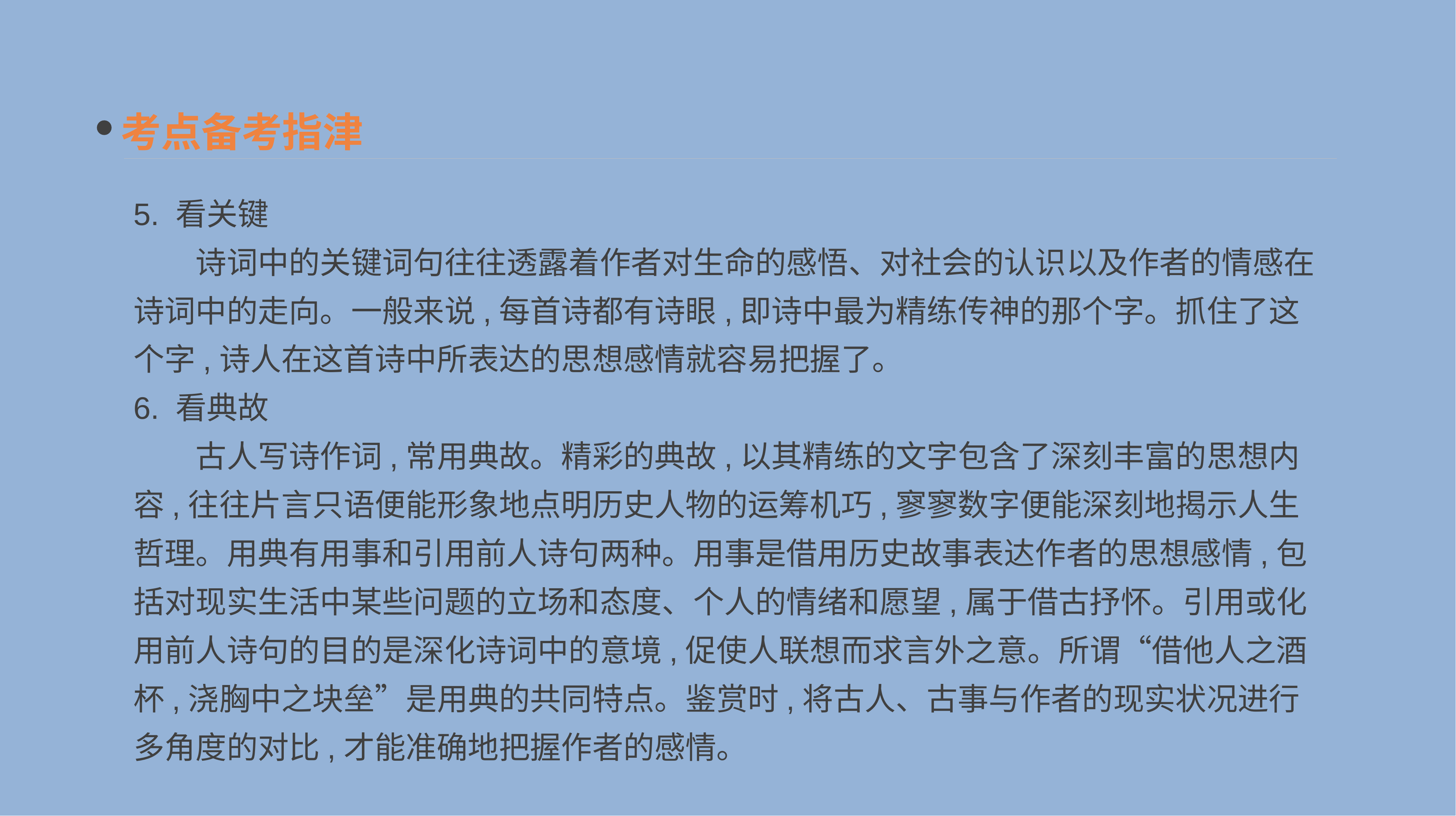

考点备考指津

5. 看关键
　　诗词中的关键词句往往透露着作者对生命的感悟、对社会的认识以及作者的情感在诗词中的走向。一般来说,每首诗都有诗眼,即诗中最为精练传神的那个字。抓住了这个字,诗人在这首诗中所表达的思想感情就容易把握了。
6. 看典故
　　古人写诗作词,常用典故。精彩的典故,以其精练的文字包含了深刻丰富的思想内容,往往片言只语便能形象地点明历史人物的运筹机巧,寥寥数字便能深刻地揭示人生哲理。用典有用事和引用前人诗句两种。用事是借用历史故事表达作者的思想感情,包括对现实生活中某些问题的立场和态度、个人的情绪和愿望,属于借古抒怀。引用或化用前人诗句的目的是深化诗词中的意境,促使人联想而求言外之意。所谓“借他人之酒杯,浇胸中之块垒”是用典的共同特点。鉴赏时,将古人、古事与作者的现实状况进行多角度的对比,才能准确地把握作者的感情。